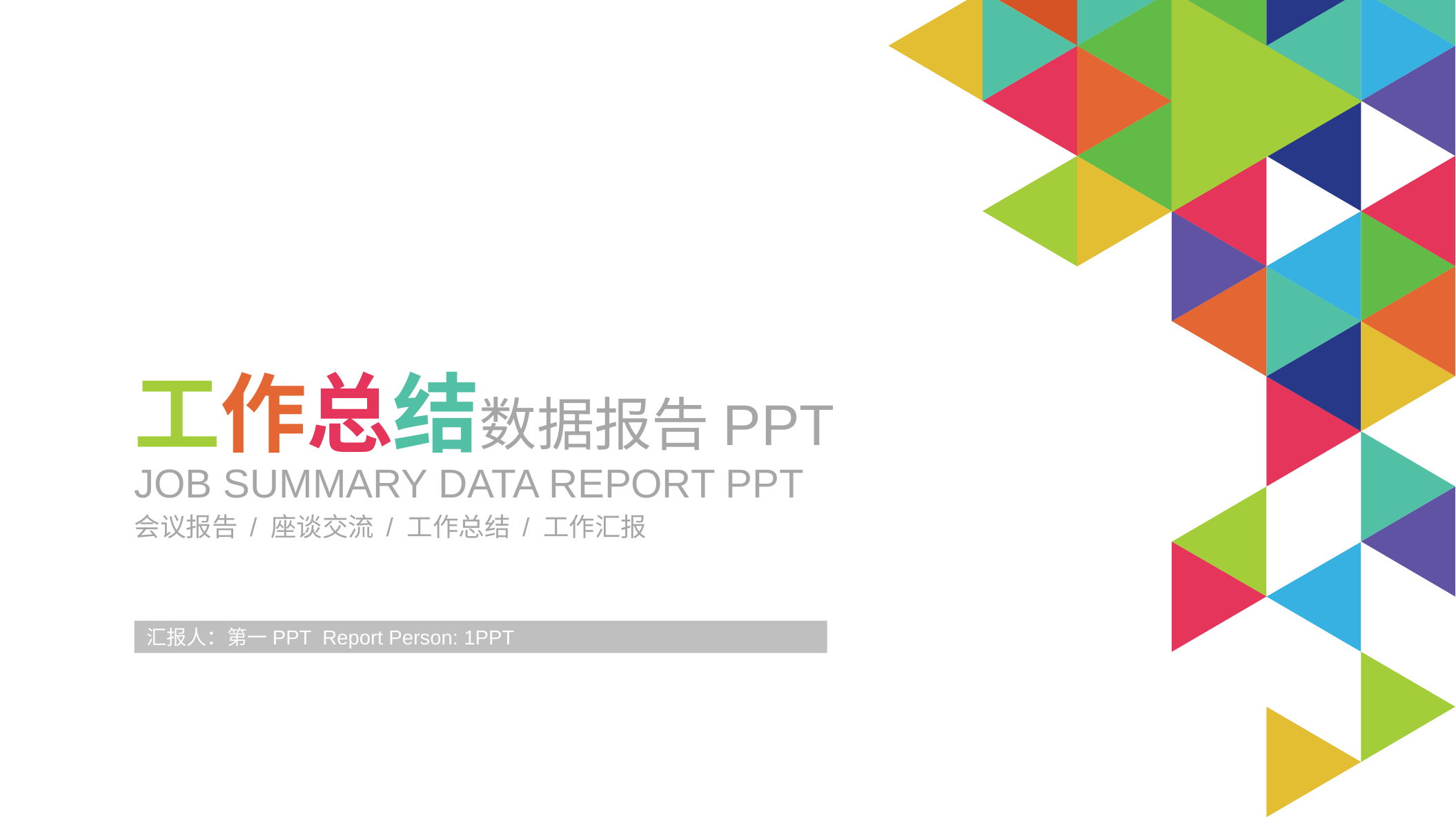

工作总结数据报告PPT

JOB SUMMARY DATA REPORT PPT
会议报告 / 座谈交流 / 工作总结 / 工作汇报

汇报人：第一PPT  Report Person: 1PPT